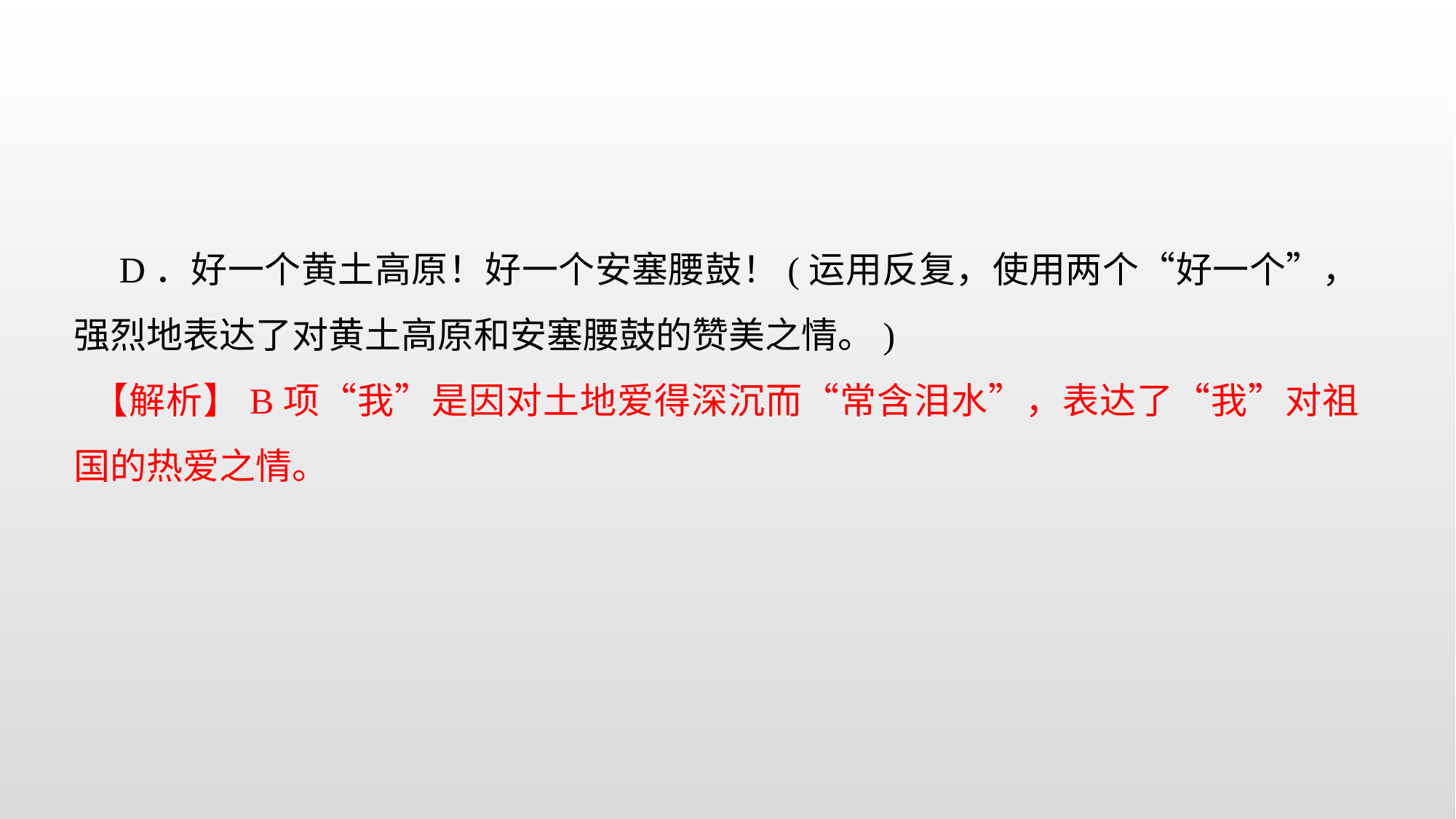

D．好一个黄土高原！好一个安塞腰鼓！(运用反复，使用两个“好一个”，强烈地表达了对黄土高原和安塞腰鼓的赞美之情。)
 【解析】B项“我”是因对土地爱得深沉而“常含泪水”，表达了“我”对祖国的热爱之情。